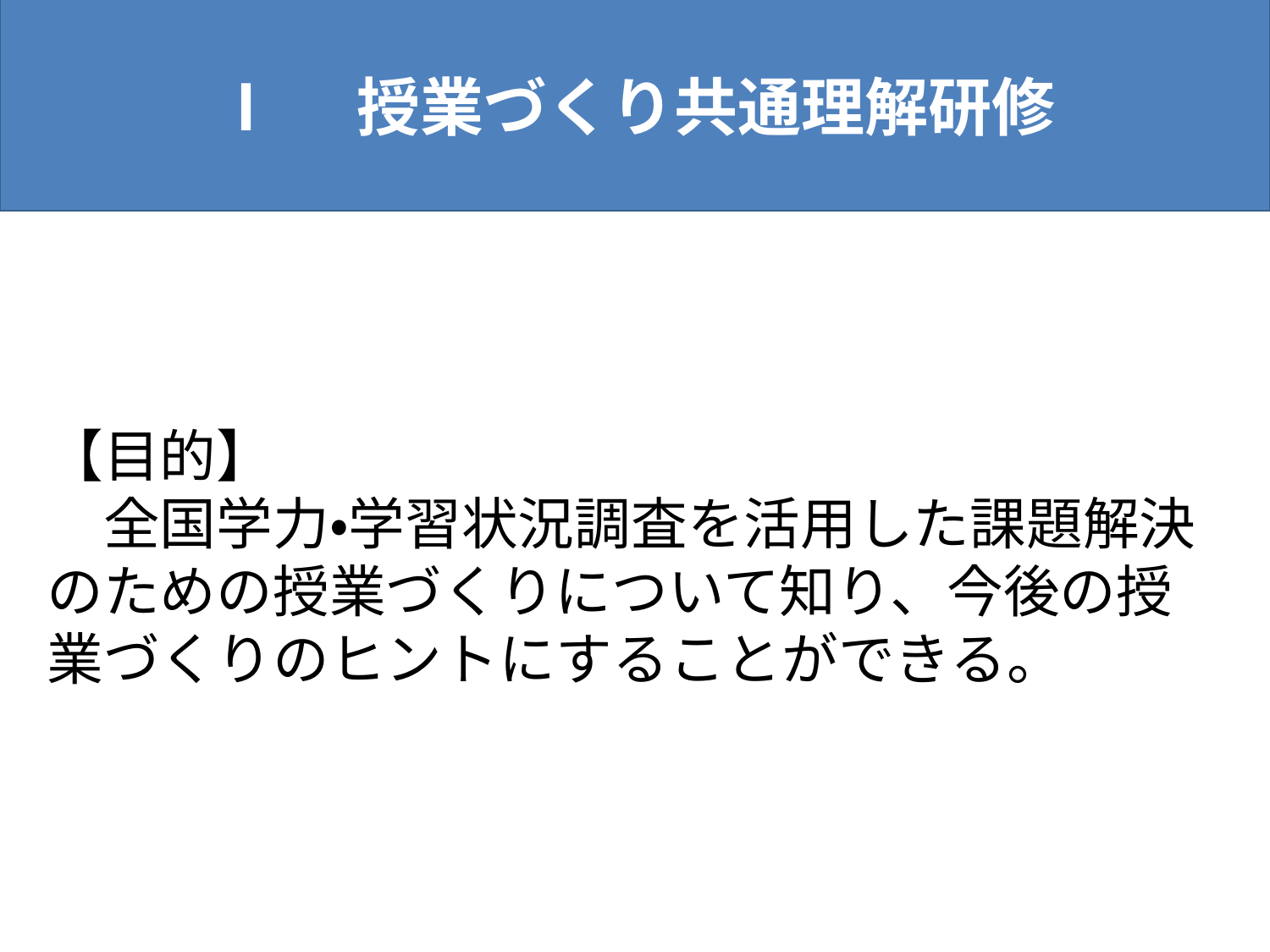

Ⅰ　授業づくり共通理解研修
【目的】
　全国学力・学習状況調査を活用した課題解決のための授業づくりについて知り、今後の授業づくりのヒントにすることができる。